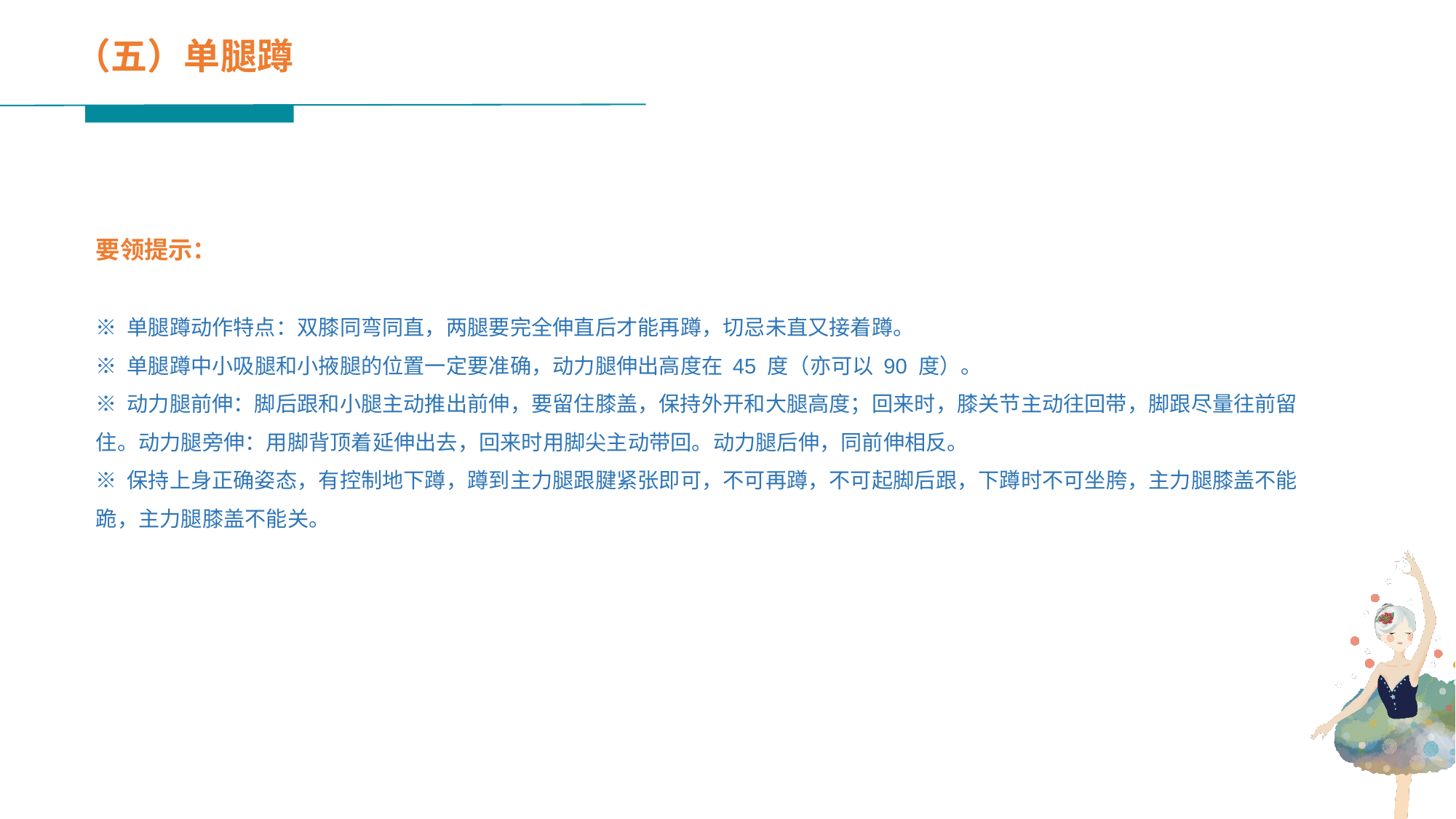

（五）单腿蹲

要领提示：

※ 单腿蹲动作特点：双膝同弯同直，两腿要完全伸直后才能再蹲，切忌未直又接着蹲。
※ 单腿蹲中小吸腿和小掖腿的位置一定要准确，动力腿伸出高度在 45 度（亦可以 90 度）。
※ 动力腿前伸：脚后跟和小腿主动推出前伸，要留住膝盖，保持外开和大腿高度；回来时，膝关节主动往回带，脚跟尽量往前留住。动力腿旁伸：用脚背顶着延伸出去，回来时用脚尖主动带回。动力腿后伸，同前伸相反。
※ 保持上身正确姿态，有控制地下蹲，蹲到主力腿跟腱紧张即可，不可再蹲，不可起脚后跟，下蹲时不可坐胯，主力腿膝盖不能跪，主力腿膝盖不能关。